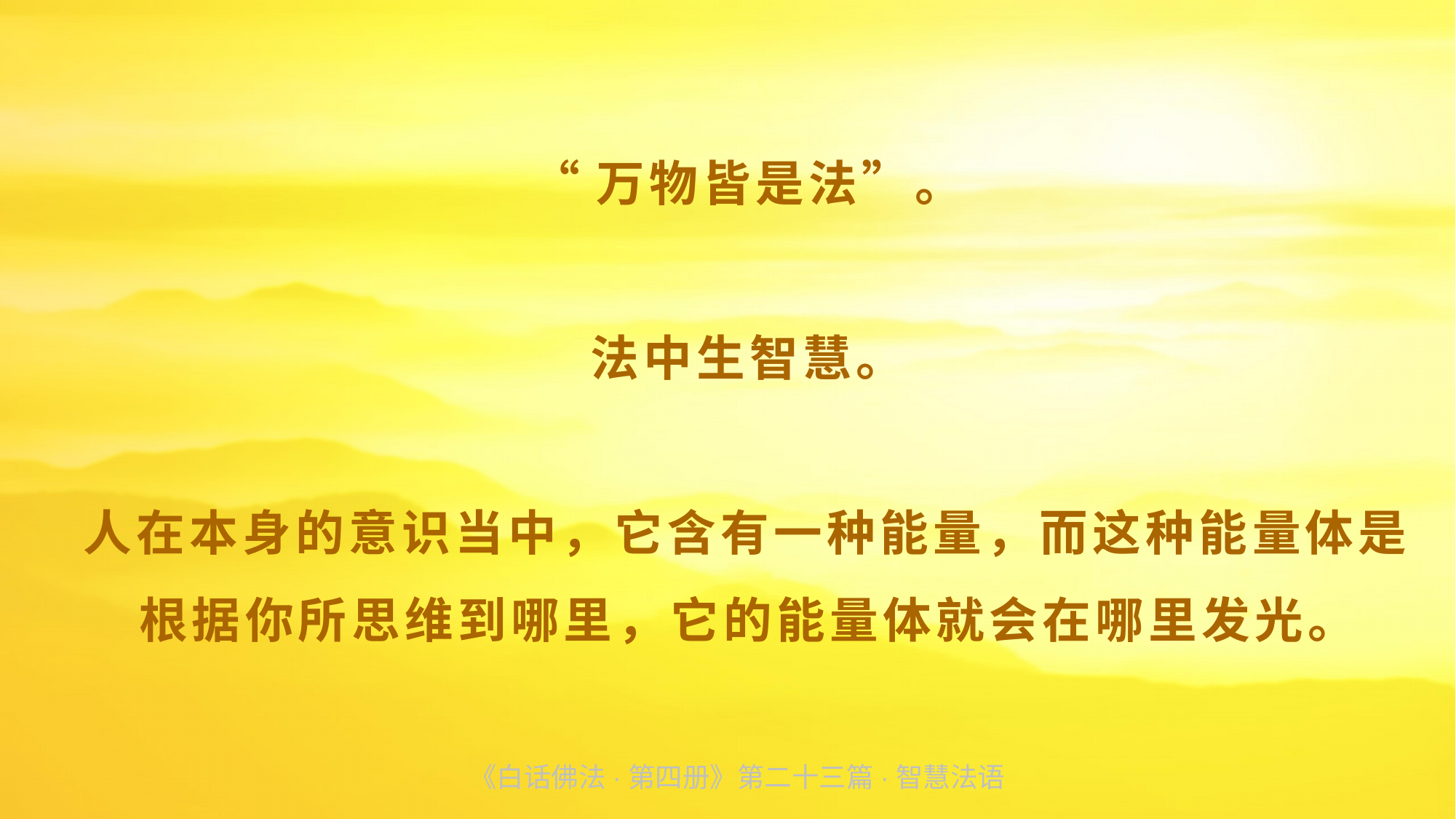

“万物皆是法”。

法中生智慧。

人在本身的意识当中，它含有一种能量，而这种能量体是根据你所思维到哪里，它的能量体就会在哪里发光。
  《白话佛法·第四册》第二十三篇·智慧法语